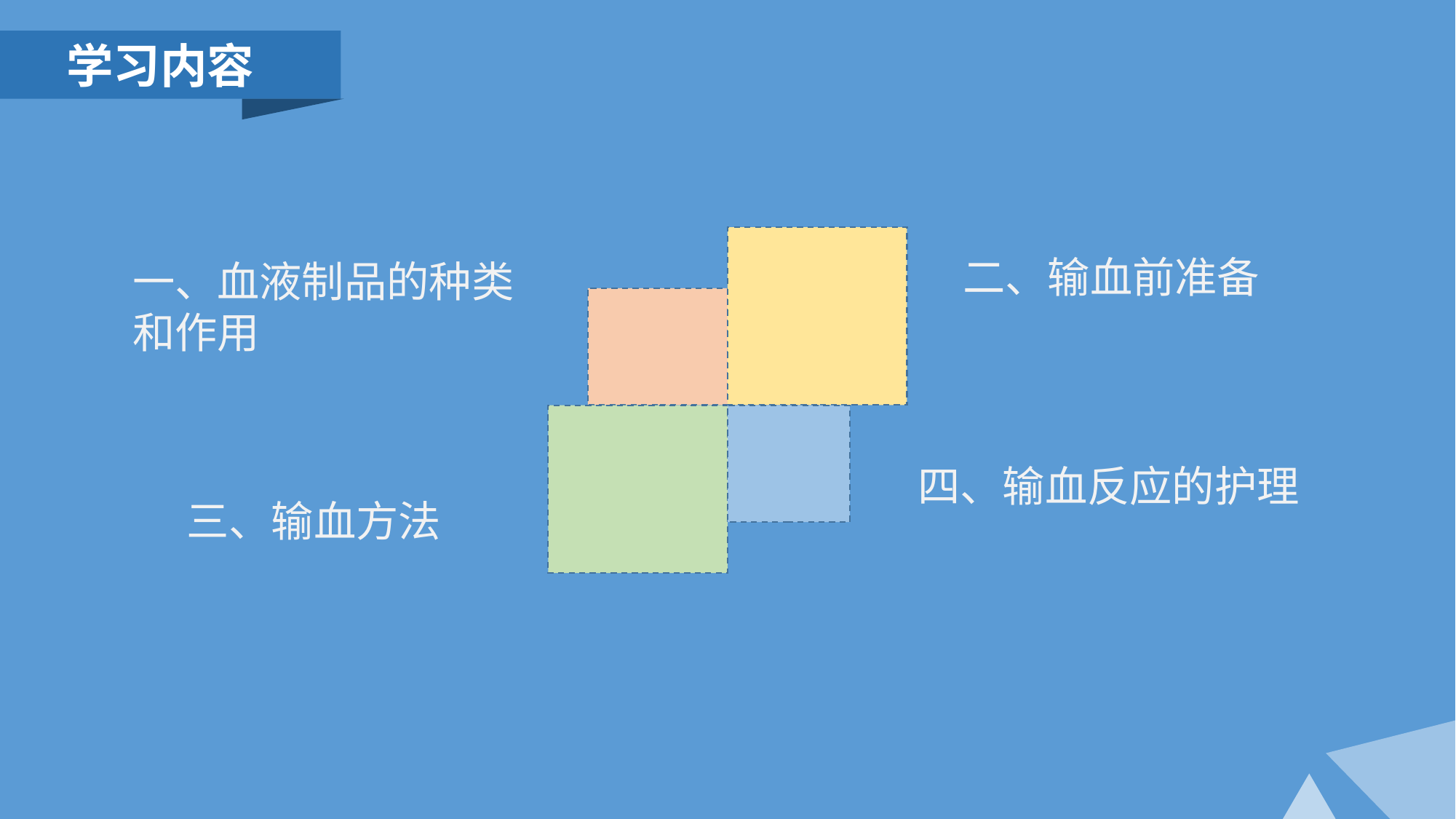

学习内容

二、输血前准备
一、血液制品的种类和作用

四、输血反应的护理
三、输血方法